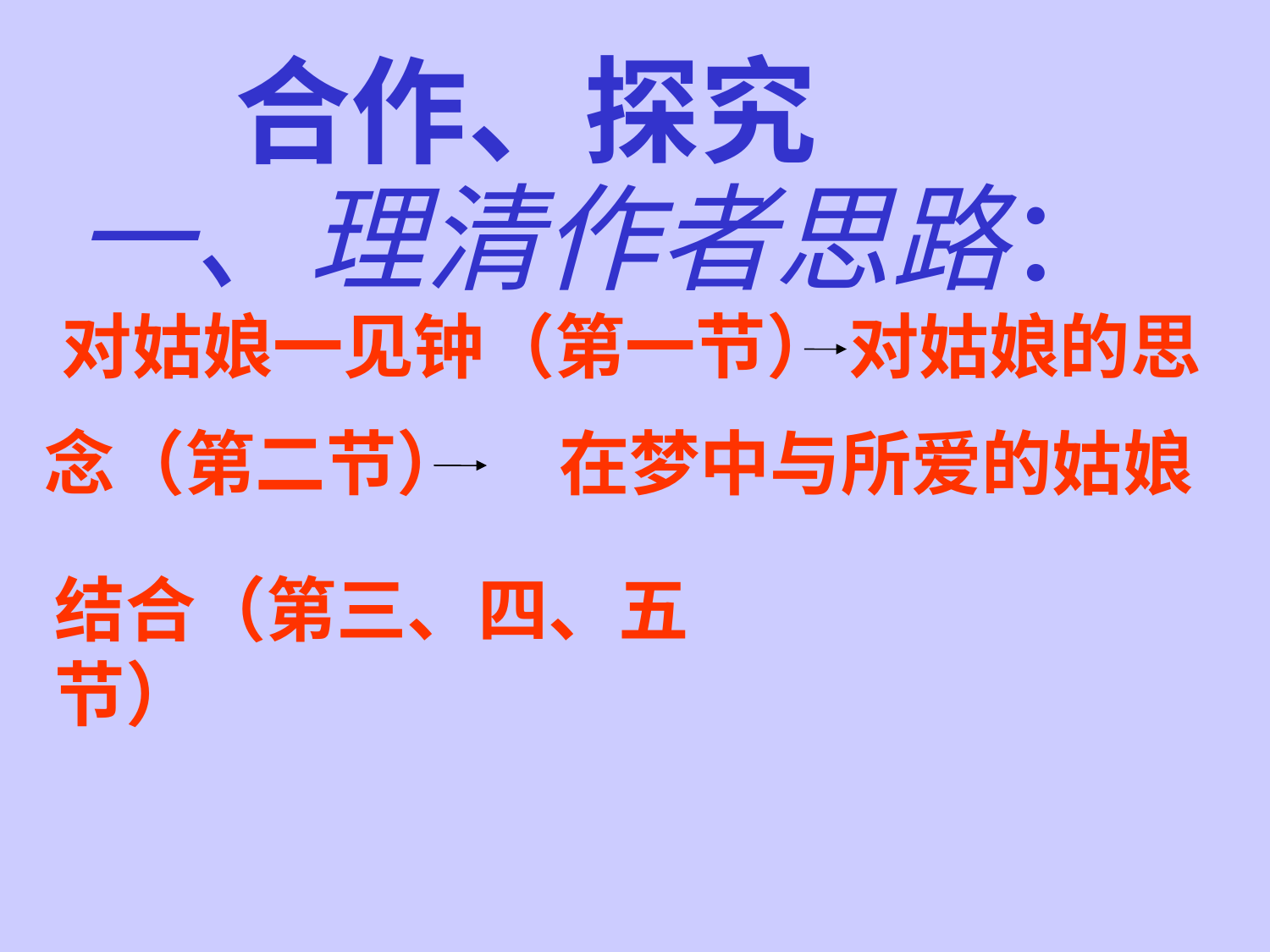

合作、探究
一、理清作者思路：
  对姑娘一见钟（第一节）
对姑娘的思

念（第二节）
  在梦中与所爱的姑娘

结合（第三、四、五节）